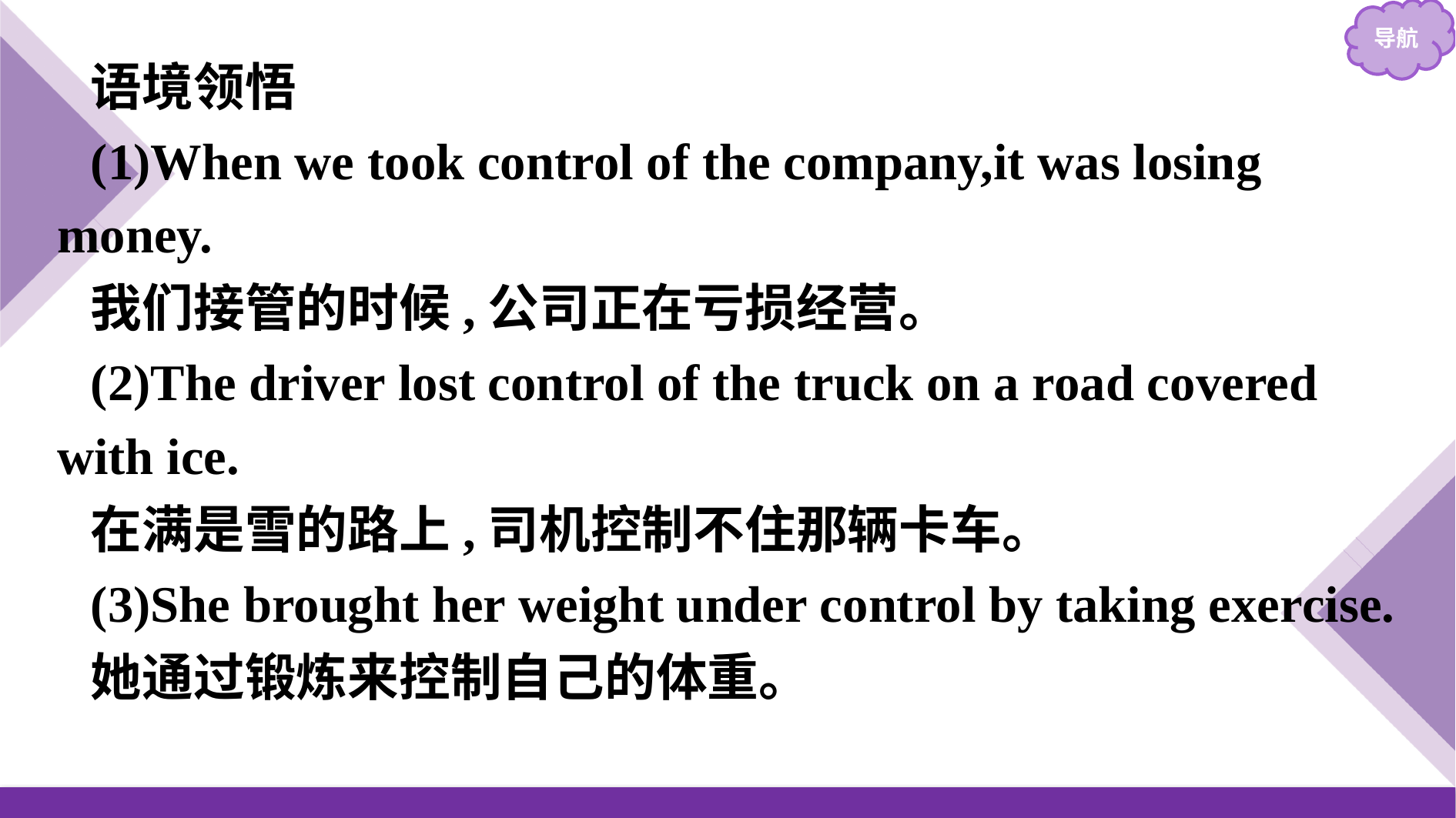

语境领悟
(1)When we took control of the company,it was losing money.
我们接管的时候,公司正在亏损经营。
(2)The driver lost control of the truck on a road covered with ice.
在满是雪的路上,司机控制不住那辆卡车。
(3)She brought her weight under control by taking exercise.
她通过锻炼来控制自己的体重。